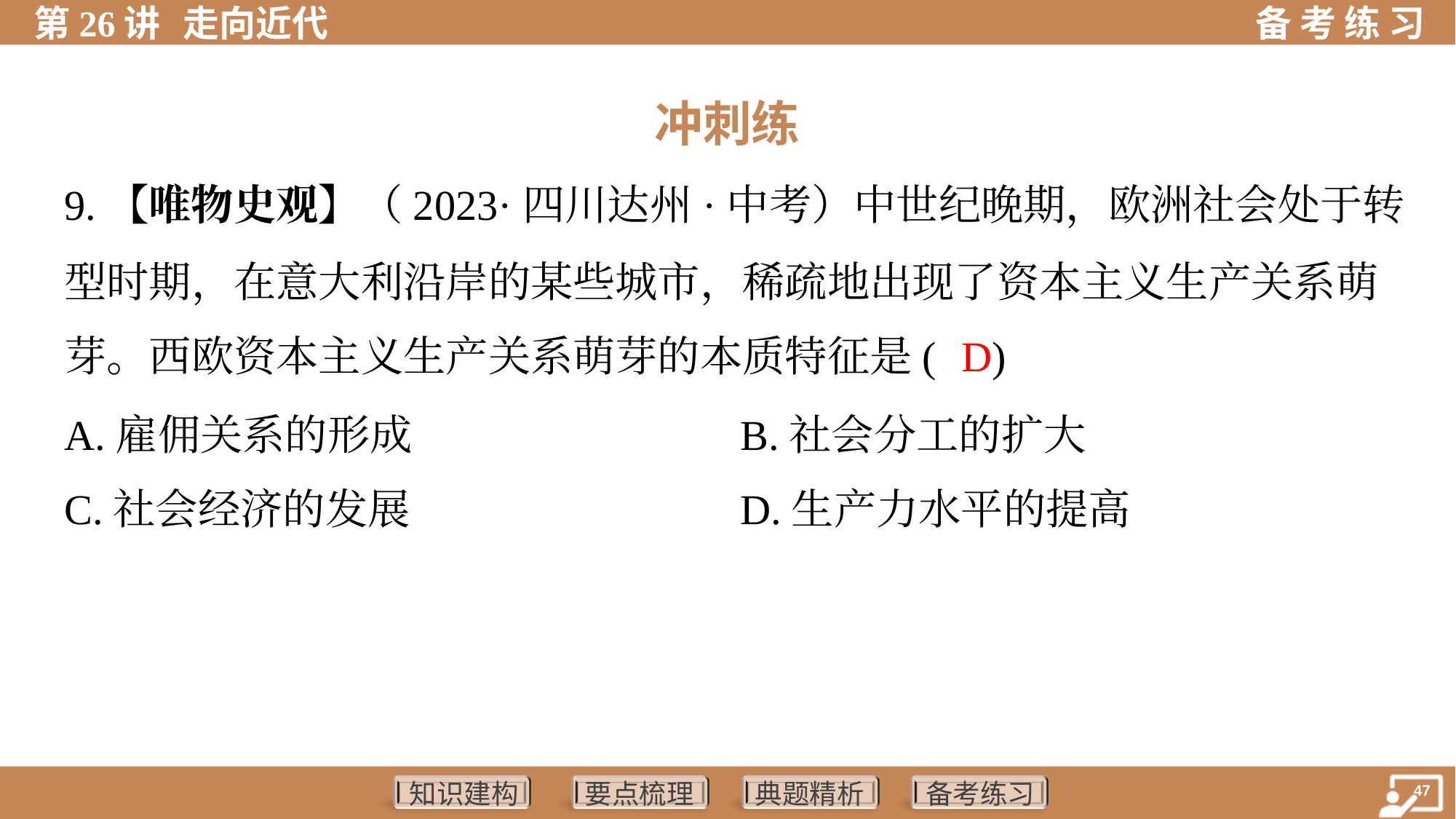

冲刺练
9.【唯物史观】（2023·四川达州·中考）中世纪晚期，欧洲社会处于转
型时期，在意大利沿岸的某些城市，稀疏地出现了资本主义生产关系萌
芽。西欧资本主义生产关系萌芽的本质特征是(     )
D
A.雇佣关系的形成	B.社会分工的扩大
C.社会经济的发展	D.生产力水平的提高